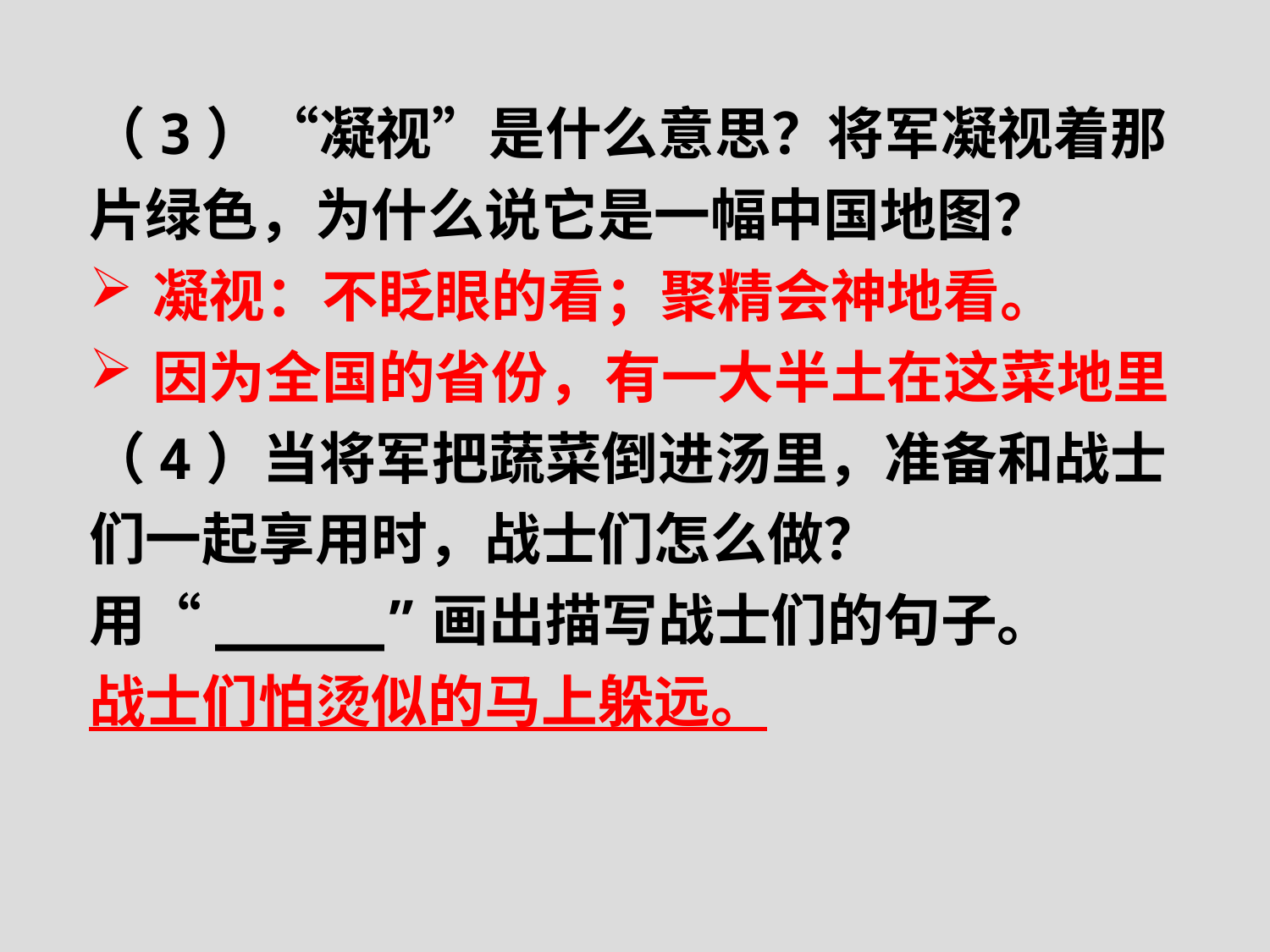

（3）“凝视”是什么意思？将军凝视着那片绿色，为什么说它是一幅中国地图？
凝视：不眨眼的看；聚精会神地看。
因为全国的省份，有一大半土在这菜地里
（4）当将军把蔬菜倒进汤里，准备和战士们一起享用时，战士们怎么做？用“_____”画出描写战士们的句子。
战士们怕烫似的马上躲远。